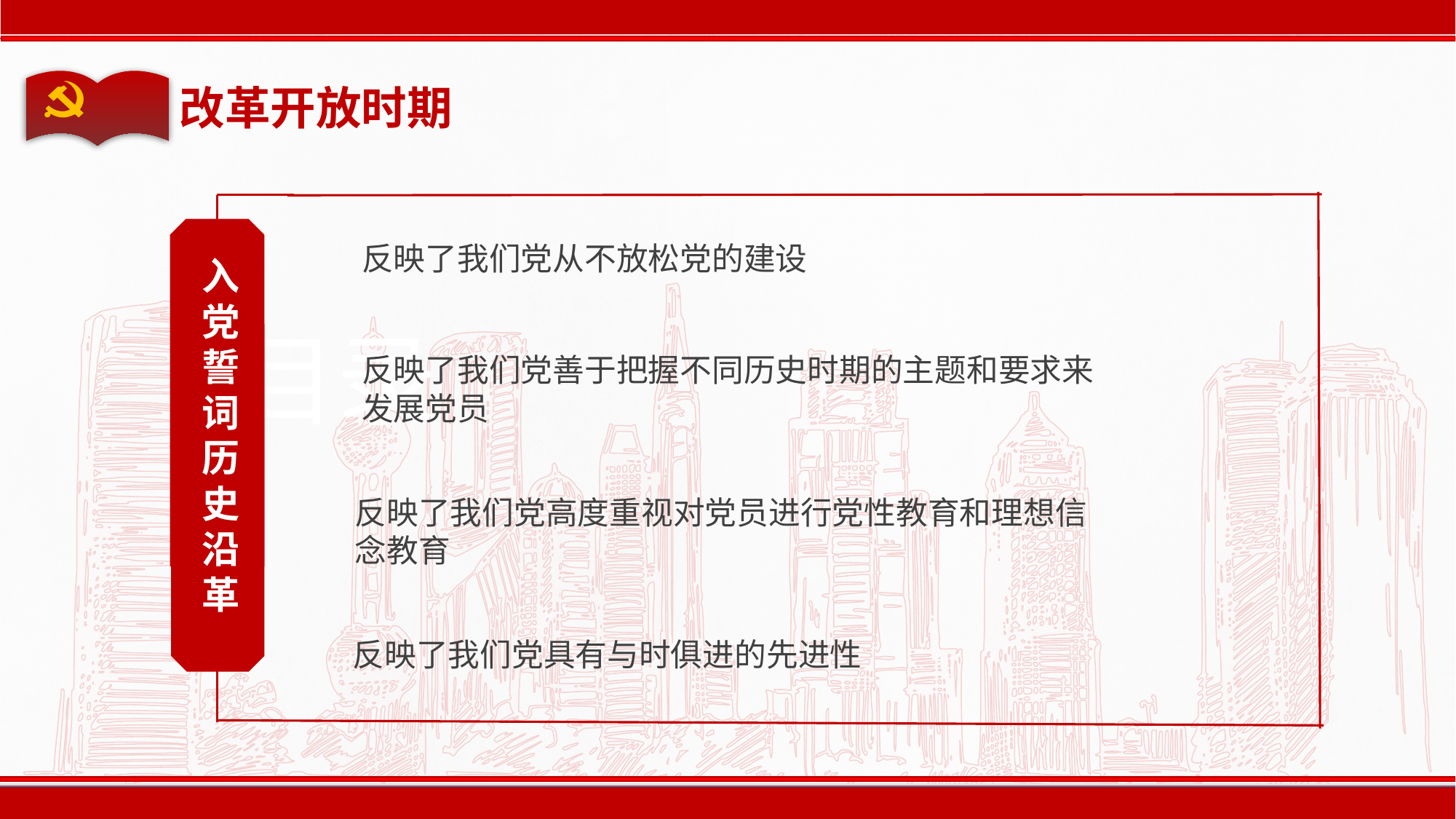

入党誓词 历史沿革
反映了我们党从不放松党的建设
入党誓词 历史沿革
反映了我们党善于把握不同历史时期的主题和要求来发展党员
反映了我们党高度重视对党员进行党性教育和理想信念教育
反映了我们党具有与时俱进的先进性